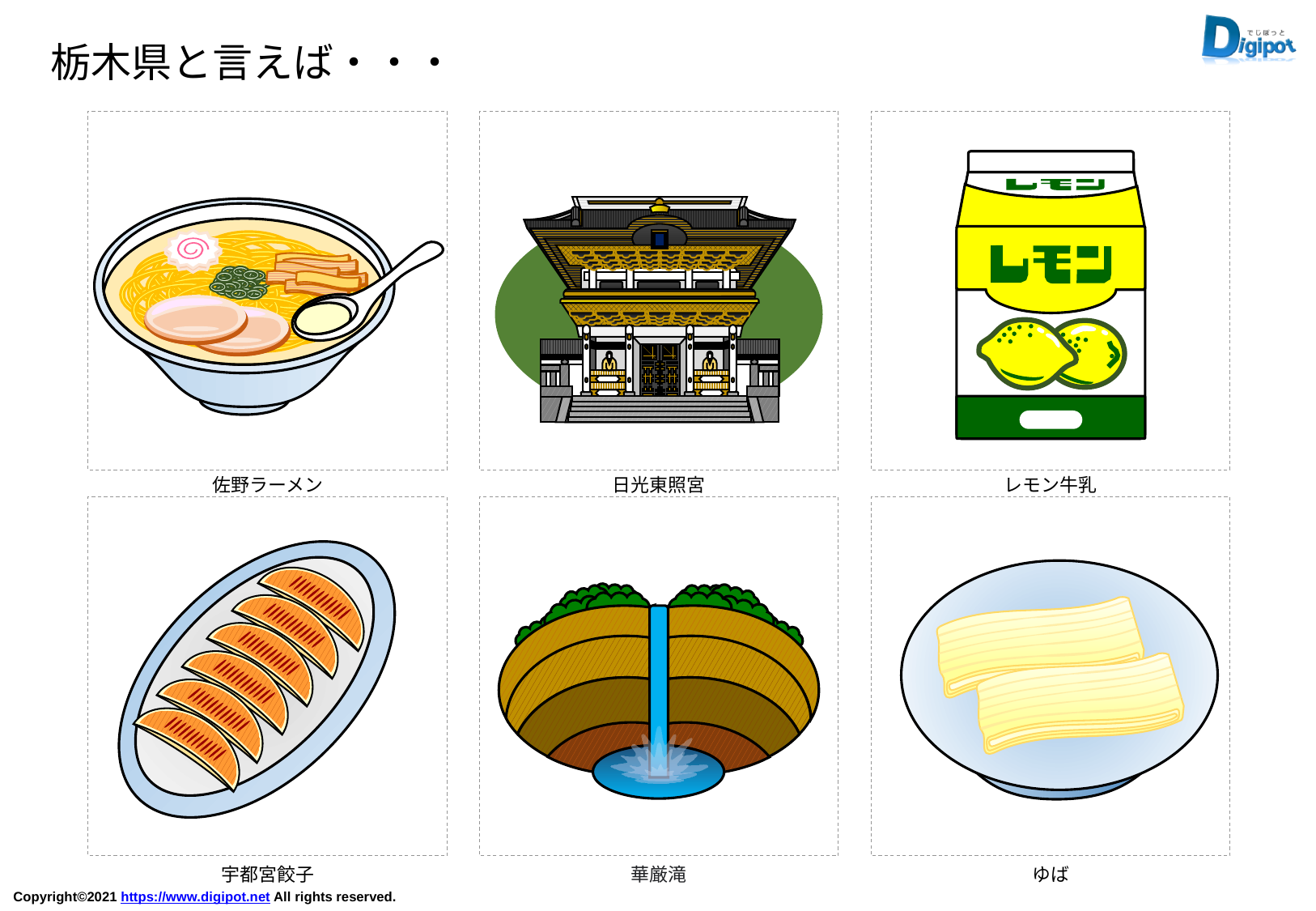

栃木県と言えば・・・

佐野ラーメン
日光東照宮
レモン牛乳

宇都宮餃子
華厳滝
ゆば